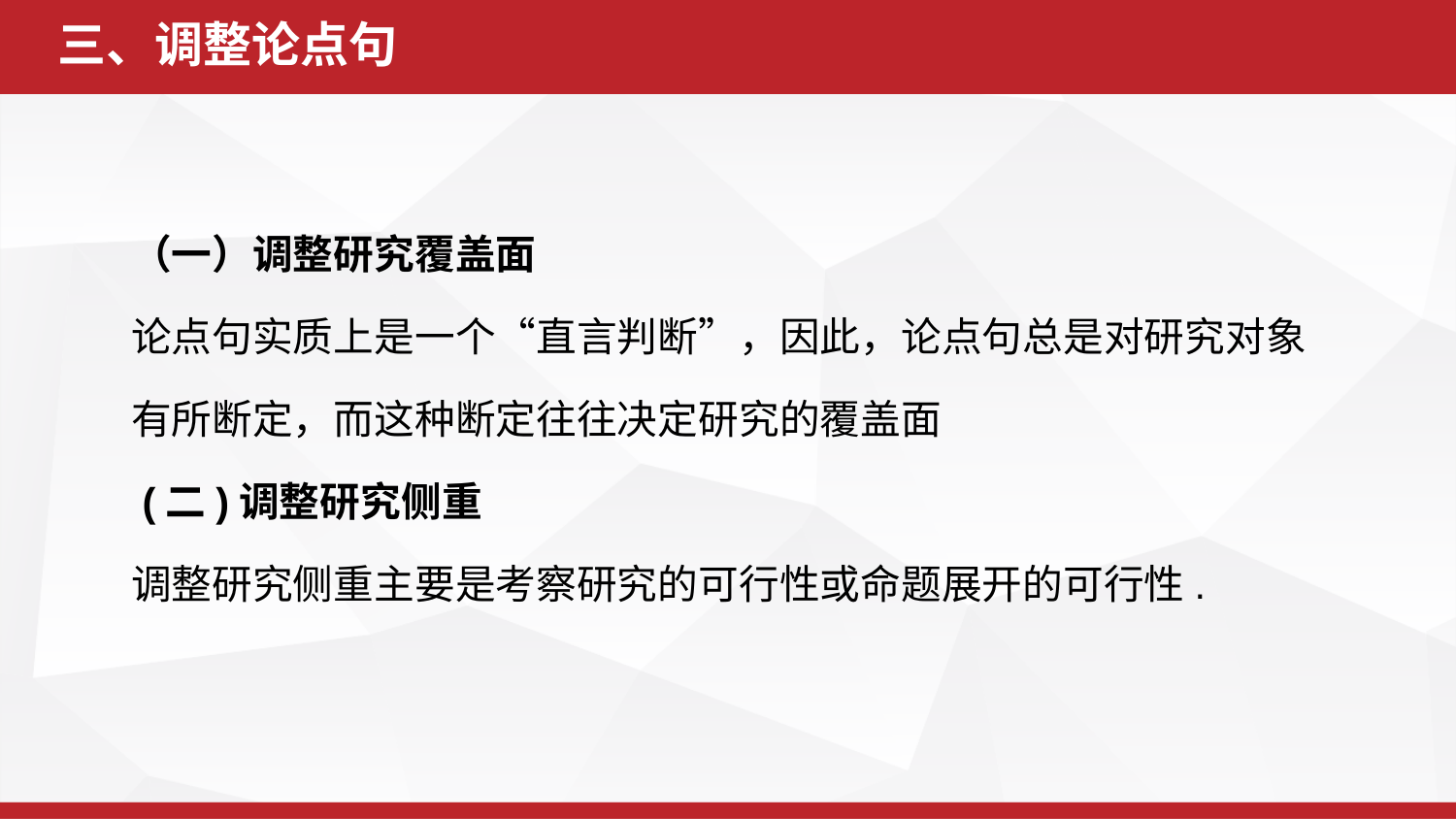

三、调整论点句
（一）调整研究覆盖面
论点句实质上是一个“直言判断”，因此，论点句总是对研究对象有所断定，而这种断定往往决定研究的覆盖面
 (二)调整研究侧重
调整研究侧重主要是考察研究的可行性或命题展开的可行性.